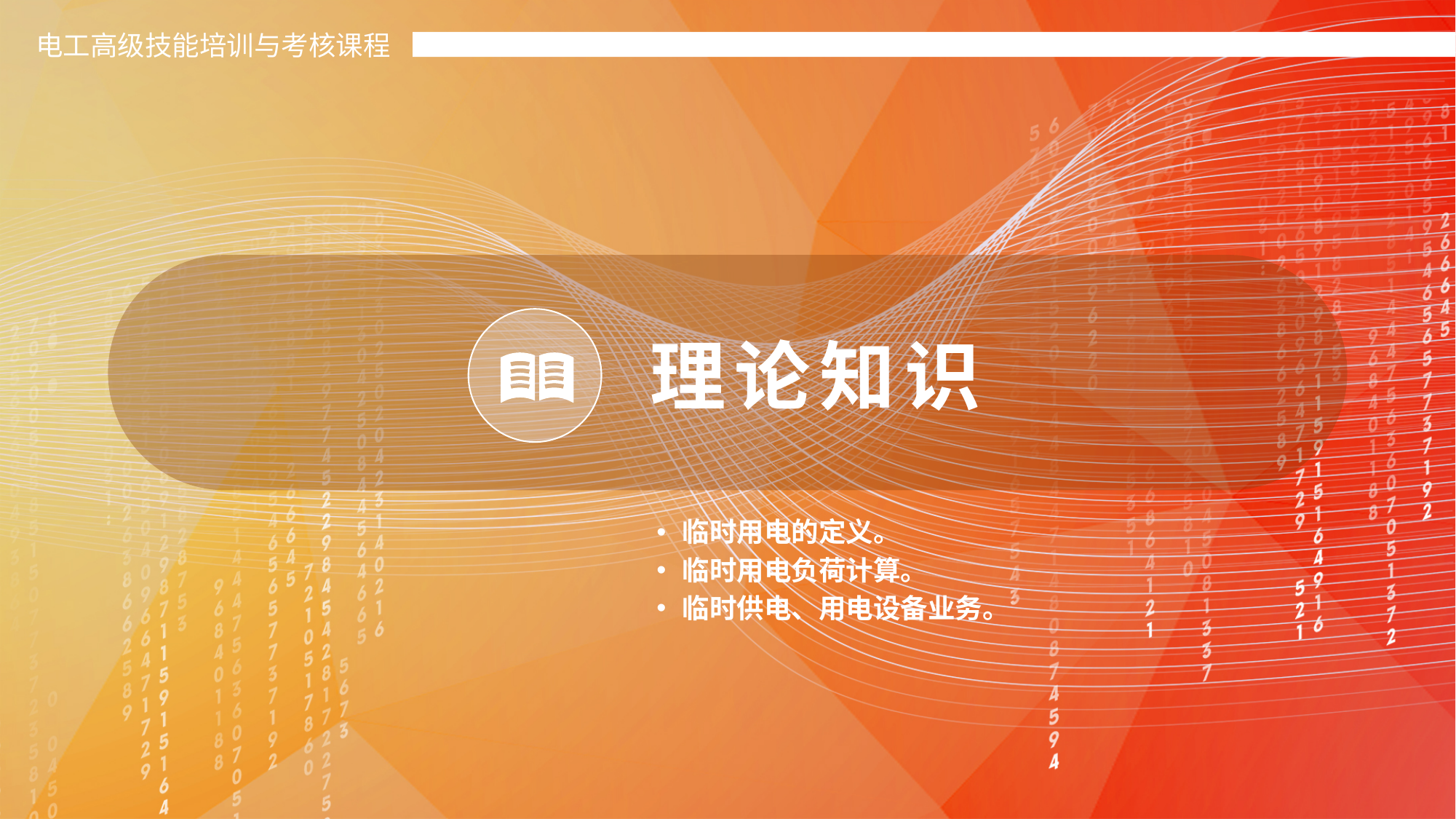

电工高级技能培训与考核课程

理论知识
临时用电的定义。
临时用电负荷计算。
临时供电、用电设备业务。